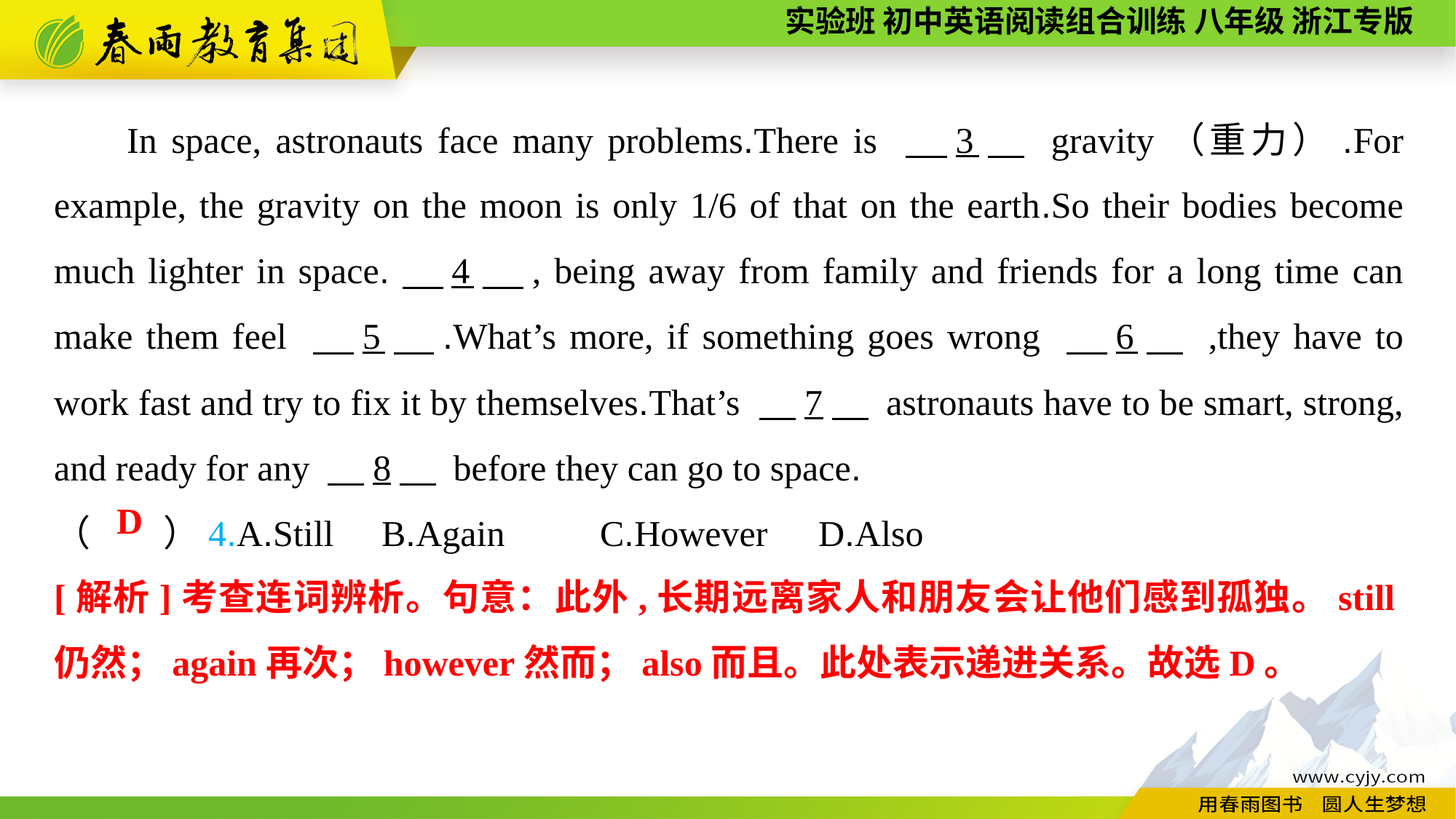

In space, astronauts face many problems.There is 　3　 gravity（重力）.For example, the gravity on the moon is only 1/6 of that on the earth.So their bodies become much lighter in space.　4　, being away from family and friends for a long time can make them feel 　5　.What’s more, if something goes wrong 　6　 ,they have to work fast and try to fix it by themselves.That’s 　7　 astronauts have to be smart, strong, and ready for any 　8　 before they can go to space.
（　　）4.A.Still	B.Again	C.However	D.Also
D
[解析]考查连词辨析。句意：此外,长期远离家人和朋友会让他们感到孤独。still仍然；again再次；however然而；also而且。此处表示递进关系。故选D。